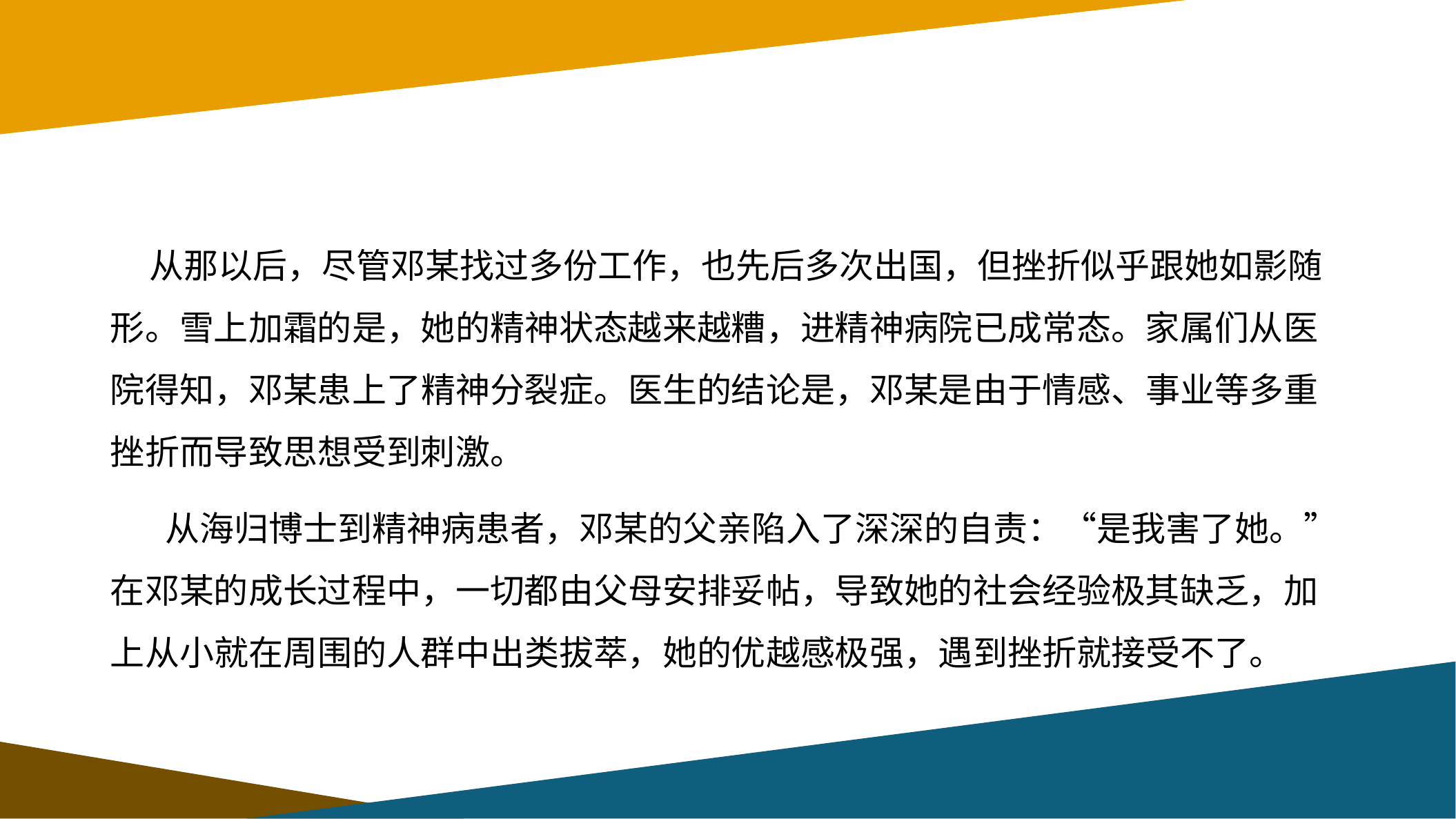

从那以后，尽管邓某找过多份工作，也先后多次出国，但挫折似乎跟她如影随形。雪上加霜的是，她的精神状态越来越糟，进精神病院已成常态。家属们从医院得知，邓某患上了精神分裂症。医生的结论是，邓某是由于情感、事业等多重挫折而导致思想受到刺激。
      从海归博士到精神病患者，邓某的父亲陷入了深深的自责：“是我害了她。”在邓某的成长过程中，一切都由父母安排妥帖，导致她的社会经验极其缺乏，加上从小就在周围的人群中出类拔萃，她的优越感极强，遇到挫折就接受不了。